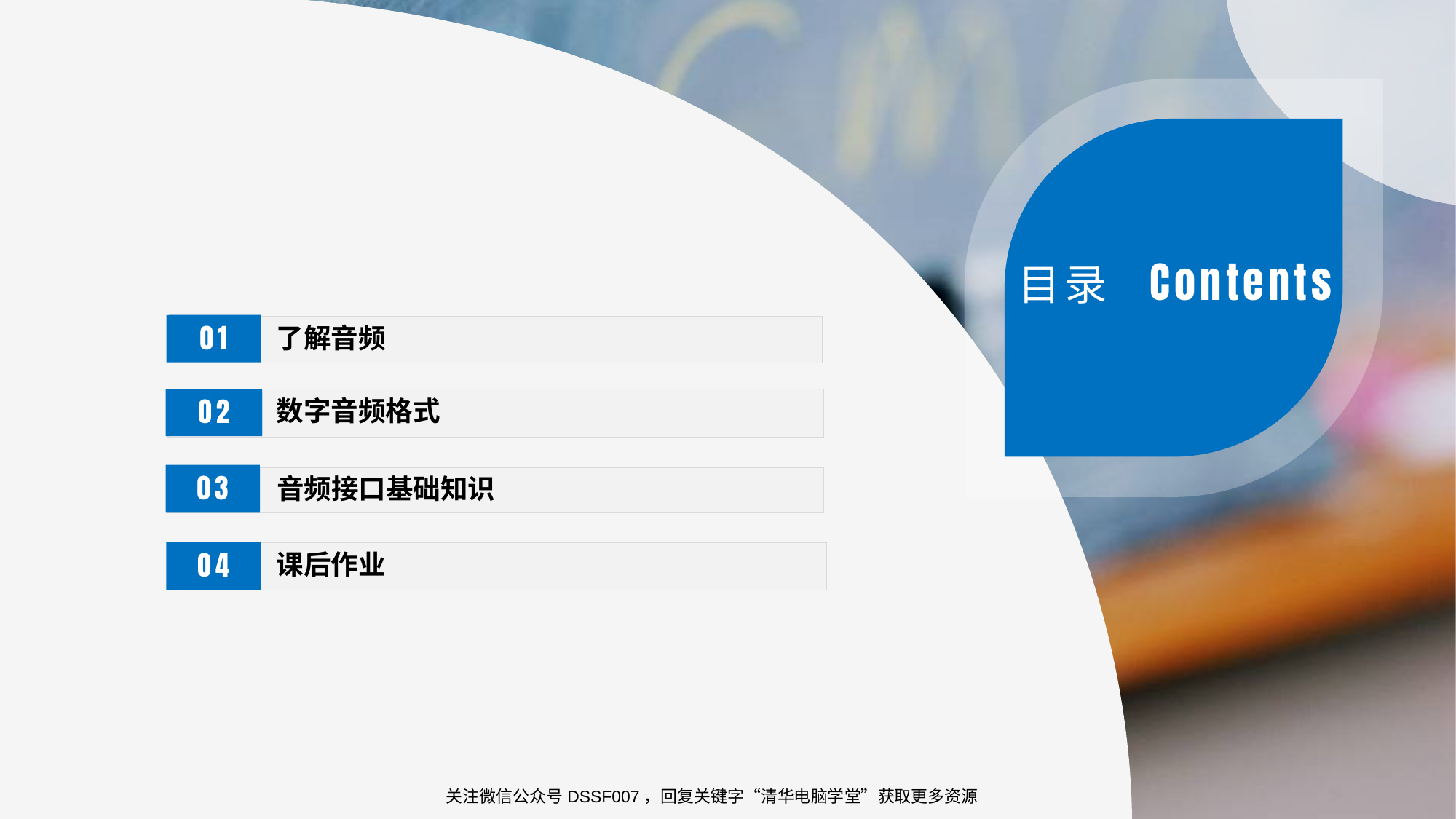

目录  Contents

01
了解音频

数字音频格式
02

03

音频接口基础知识

课后作业
04